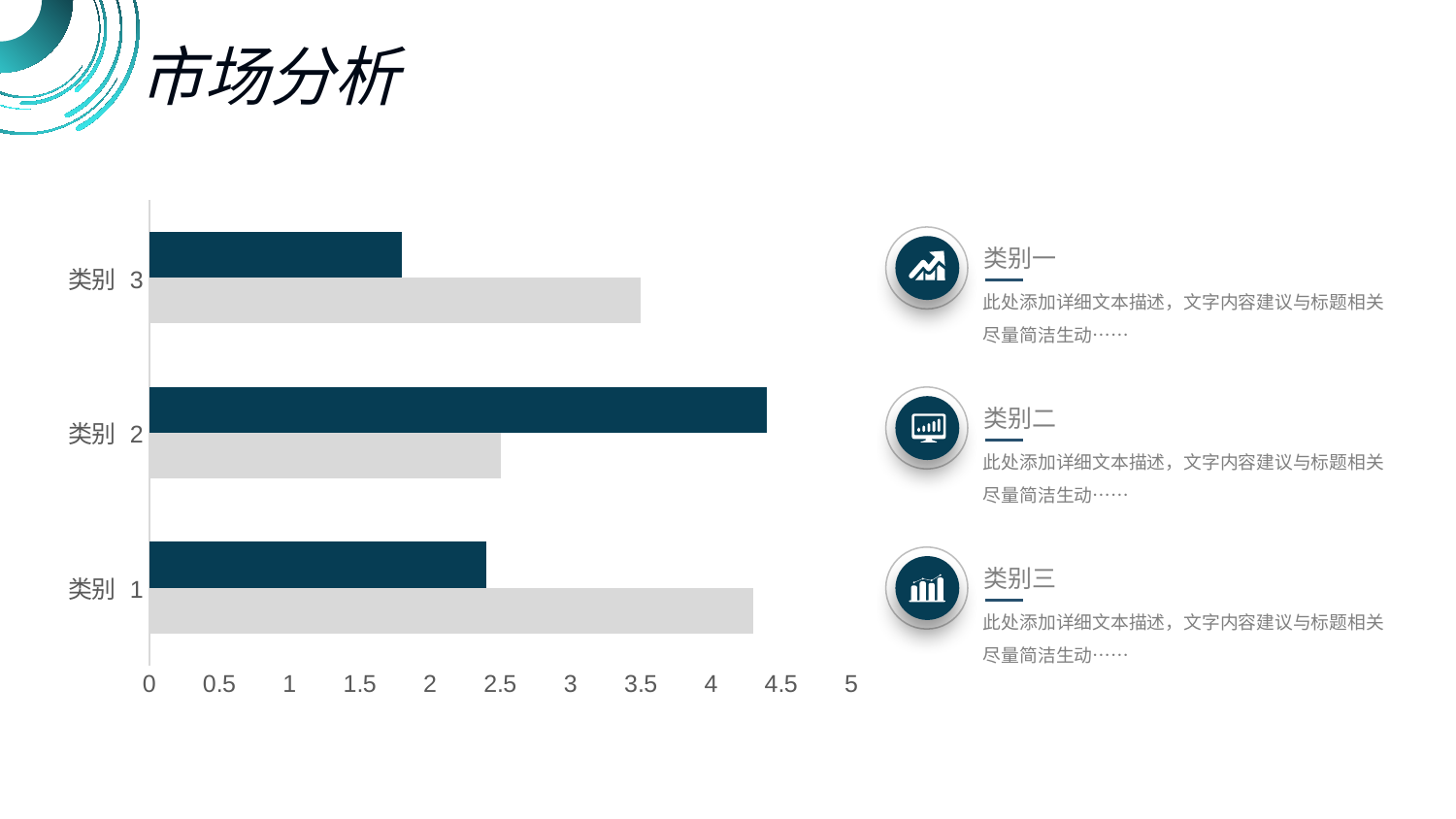

市场分析

### Chart

| Category | 系列 1 | 系列 2 |
|---|---|---|
| 类别 1 | 4.3 | 2.4 |
| 类别 2 | 2.5 | 4.4 |
| 类别 3 | 3.5 | 1.8 |

类别一

此处添加详细文本描述，文字内容建议与标题相关尽量简洁生动……

类别二

此处添加详细文本描述，文字内容建议与标题相关尽量简洁生动……

类别三

此处添加详细文本描述，文字内容建议与标题相关尽量简洁生动……